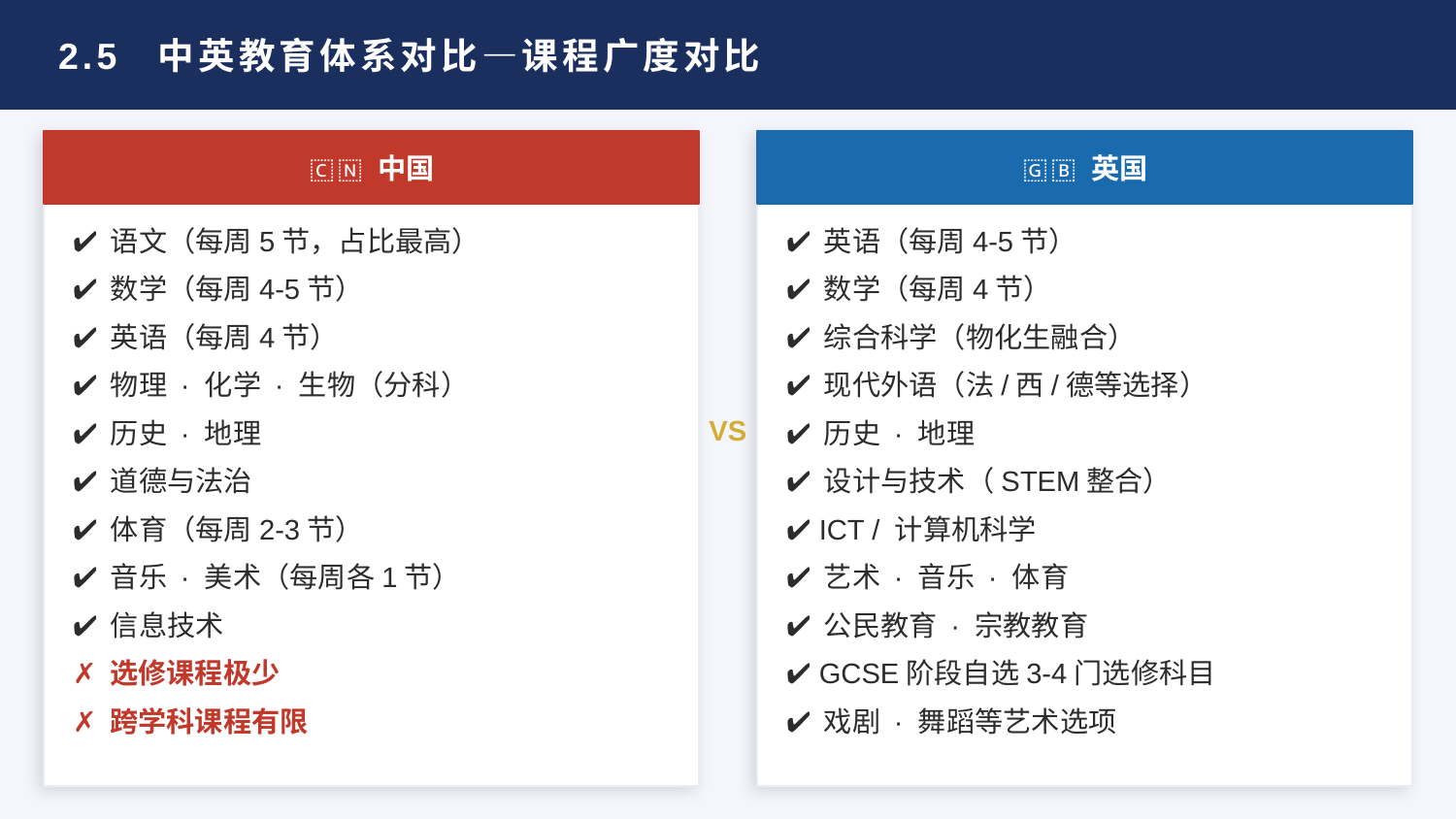

2.5  中英教育体系对比—课程广度对比

🇨🇳 中国

🇬🇧 英国
✔ 语文（每周5节，占比最高）
✔ 英语（每周4-5节）
✔ 数学（每周4-5节）
✔ 数学（每周4节）
✔ 英语（每周4节）
✔ 综合科学（物化生融合）
✔ 物理 · 化学 · 生物（分科）
✔ 现代外语（法/西/德等选择）
VS
✔ 历史 · 地理
✔ 历史 · 地理
✔ 道德与法治
✔ 设计与技术（STEM整合）
✔ 体育（每周2-3节）
✔ ICT / 计算机科学
✔ 音乐 · 美术（每周各1节）
✔ 艺术 · 音乐 · 体育
✔ 信息技术
✔ 公民教育 · 宗教教育
✗ 选修课程极少
✔ GCSE阶段自选3-4门选修科目
✗ 跨学科课程有限
✔ 戏剧 · 舞蹈等艺术选项